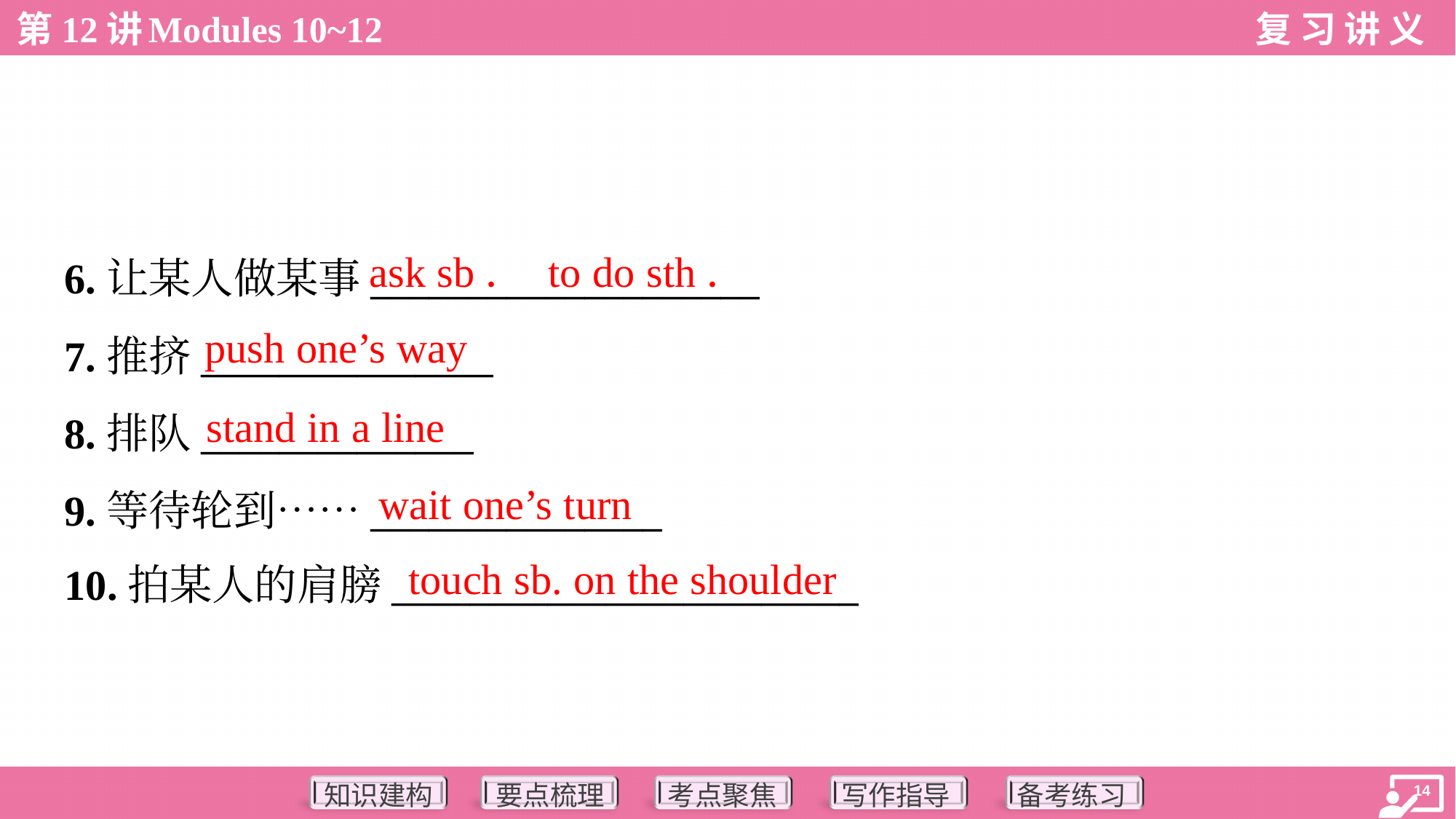

ask sb． to do sth．
6.让某人做某事____________________
7.推挤_______________
8.排队______________
9.等待轮到……_______________
10.拍某人的肩膀________________________
push one’s way
stand in a line
wait one’s turn
touch sb. on the shoulder